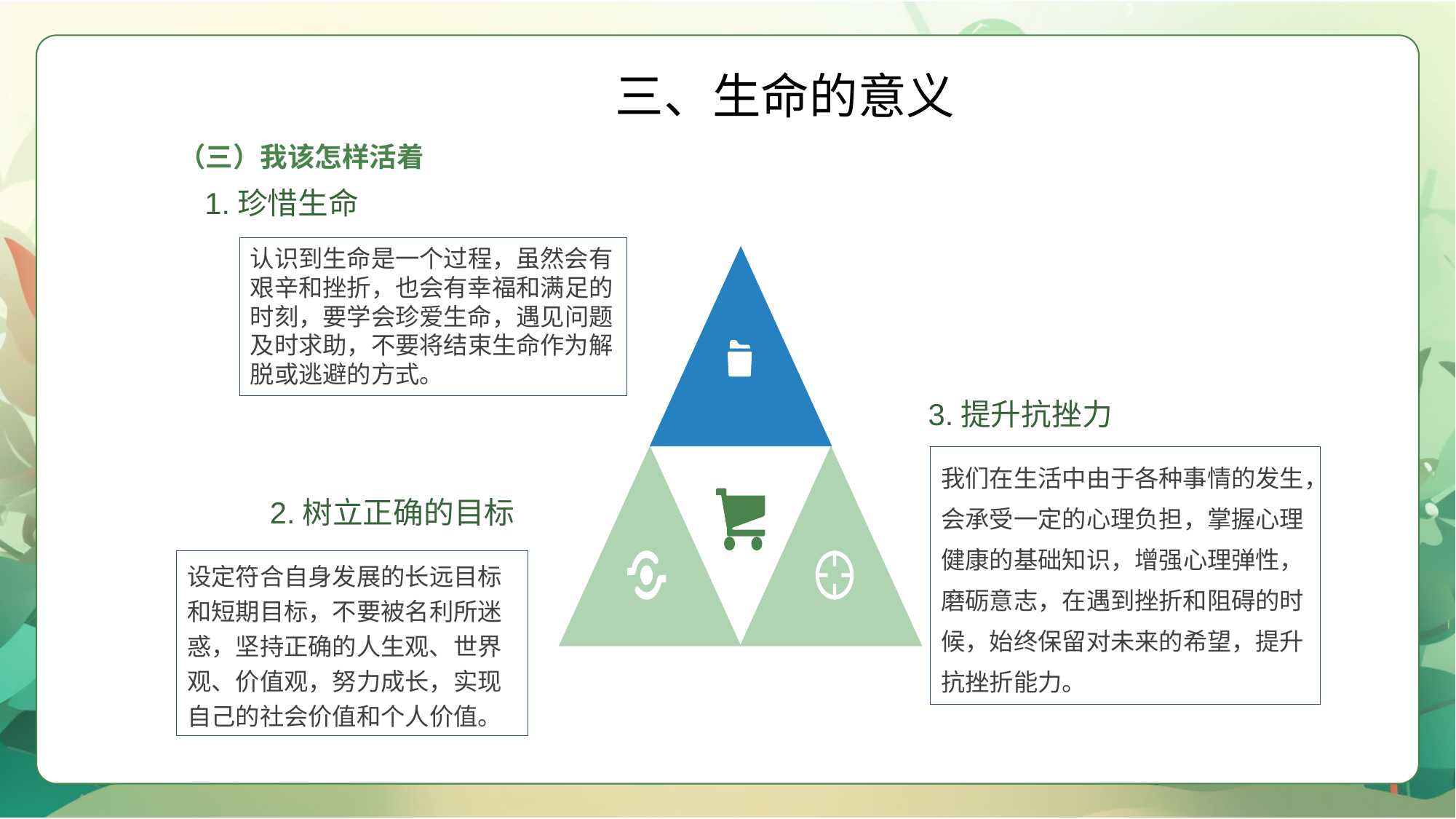

三、生命的意义
（三）我该怎样活着
1.珍惜生命

认识到生命是一个过程，虽然会有艰辛和挫折，也会有幸福和满足的时刻，要学会珍爱生命，遇见问题及时求助，不要将结束生命作为解脱或逃避的方式。

3.提升抗挫力
我们在生活中由于各种事情的发生，会承受一定的心理负担，掌握心理健康的基础知识，增强心理弹性，磨砺意志，在遇到挫折和阻碍的时候，始终保留对未来的希望，提升抗挫折能力。
2.树立正确的目标
设定符合自身发展的长远目标和短期目标，不要被名利所迷惑，坚持正确的人生观、世界观、价值观，努力成长，实现自己的社会价值和个人价值。